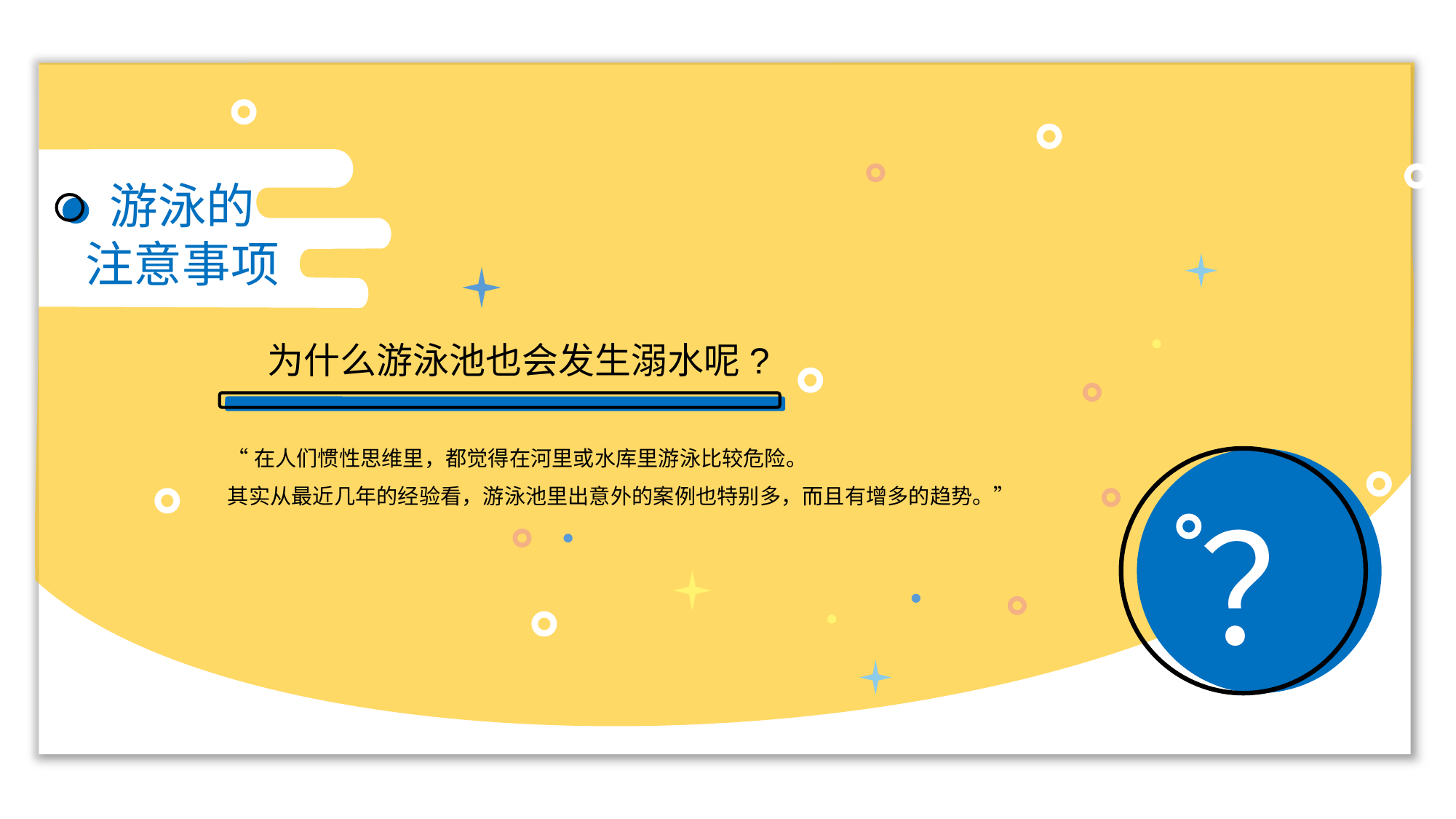

游泳的
注意事项

为什么游泳池也会发生溺水呢?
“在人们惯性思维里，都觉得在河里或水库里游泳比较危险。
其实从最近几年的经验看，游泳池里出意外的案例也特别多，而且有增多的趋势。”

？